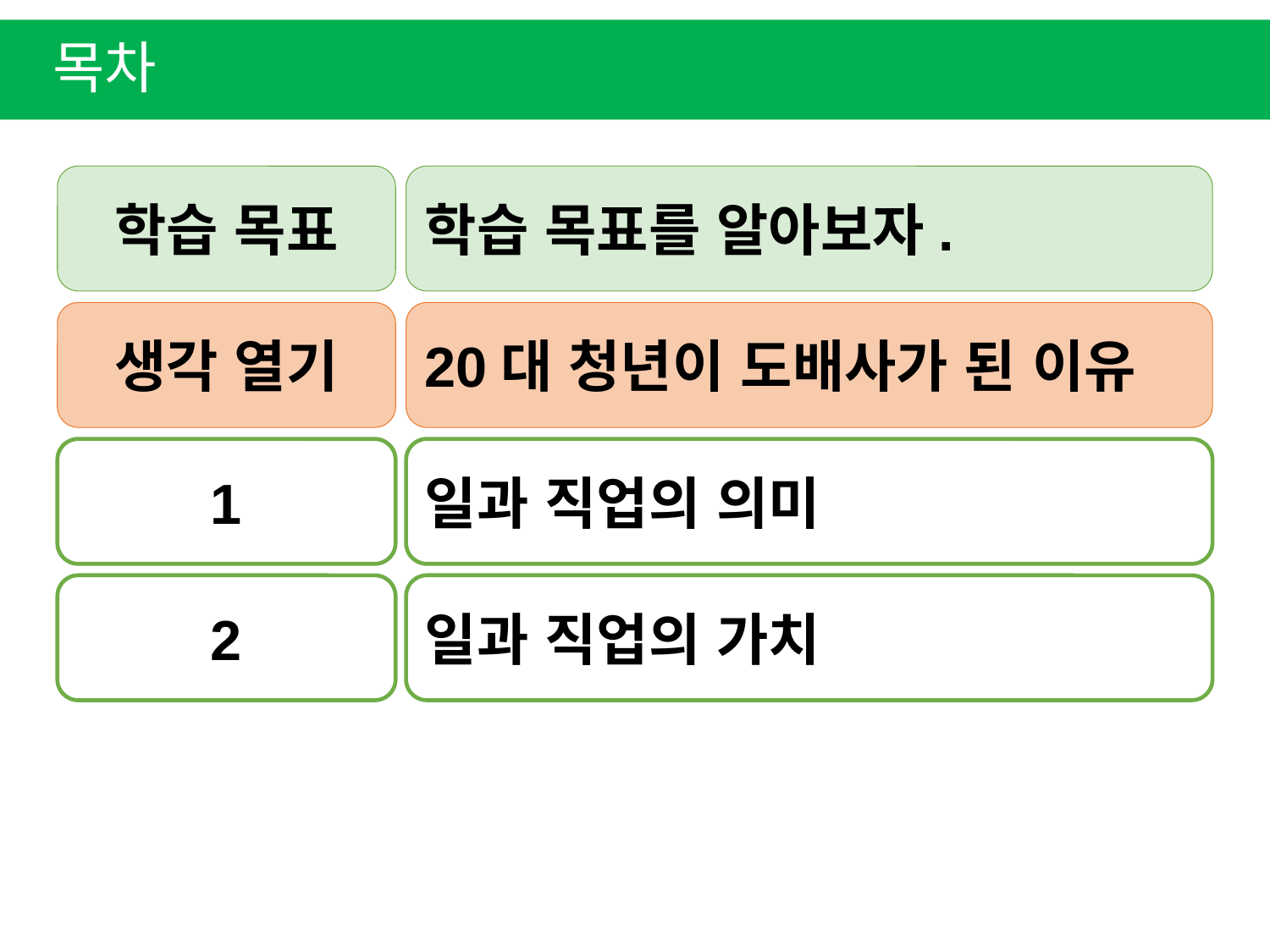

목차
학습 목표
학습 목표를 알아보자.
생각 열기
20대 청년이 도배사가 된 이유
1
일과 직업의 의미
2
일과 직업의 가치